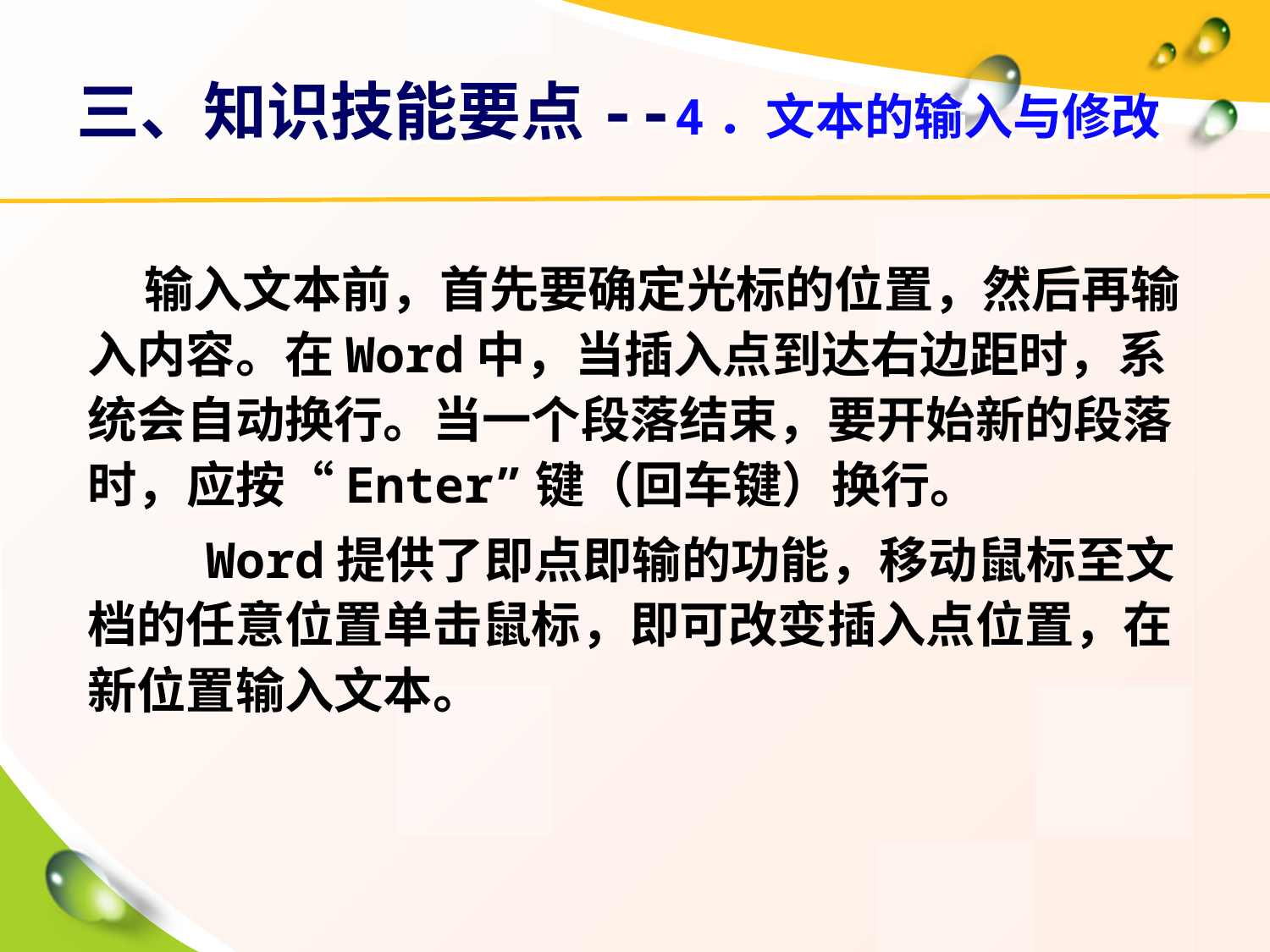

# 三、知识技能要点--4．文本的输入与修改
    输入文本前，首先要确定光标的位置，然后再输入内容。在Word中，当插入点到达右边距时，系统会自动换行。当一个段落结束，要开始新的段落时，应按“Enter”键（回车键）换行。
    Word提供了即点即输的功能，移动鼠标至文档的任意位置单击鼠标，即可改变插入点位置，在新位置输入文本。